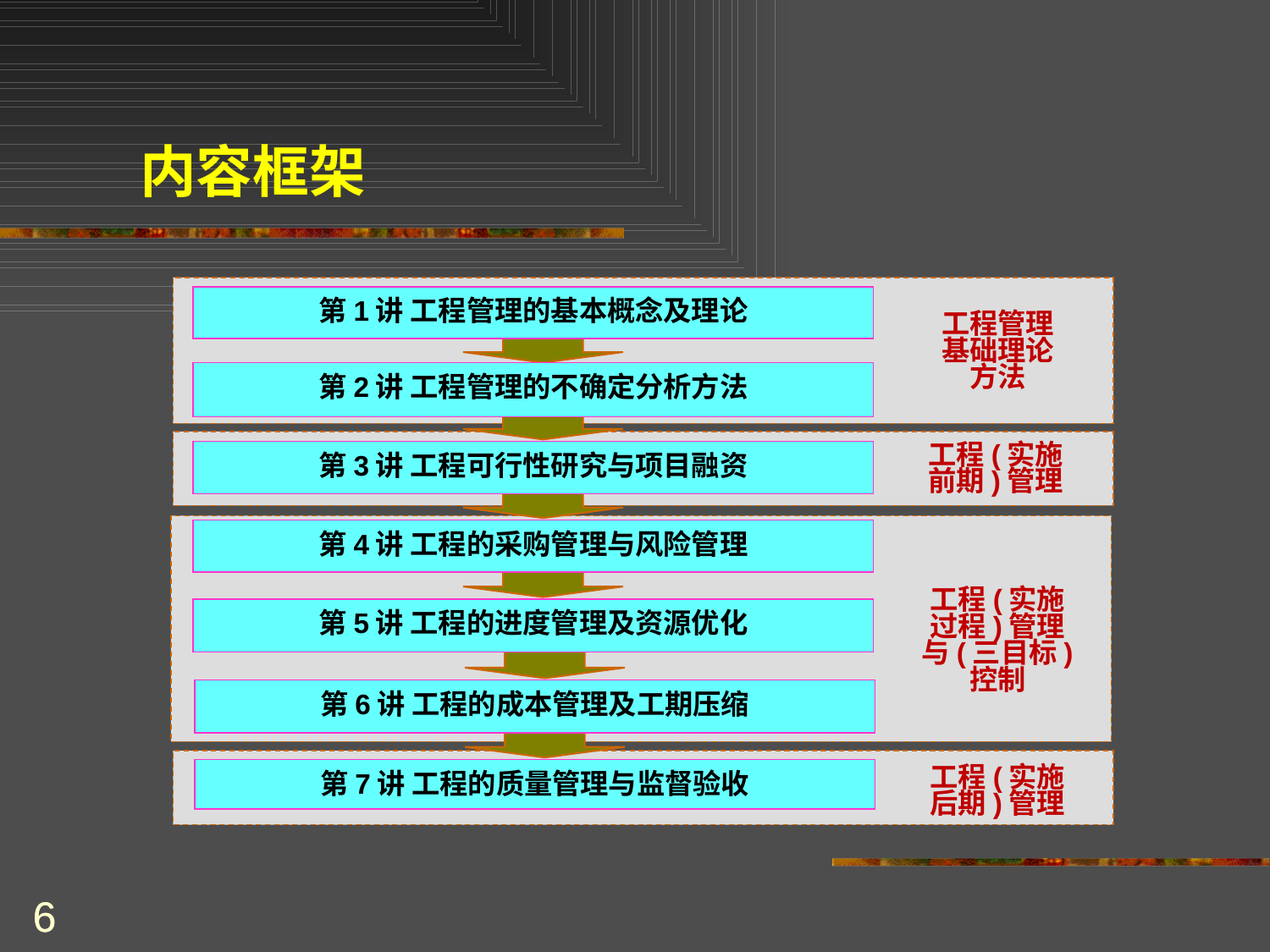

内容框架

第1讲 工程管理的基本概念及理论
工程管理基础理论方法

第2讲 工程管理的不确定分析方法

工程(实施前期)管理
第3讲 工程可行性研究与项目融资

第4讲 工程的采购管理与风险管理

工程(实施过程)管理与(三目标)控制
第5讲 工程的进度管理及资源优化

第6讲 工程的成本管理及工期压缩

第7讲 工程的质量管理与监督验收
工程(实施后期)管理
6
6